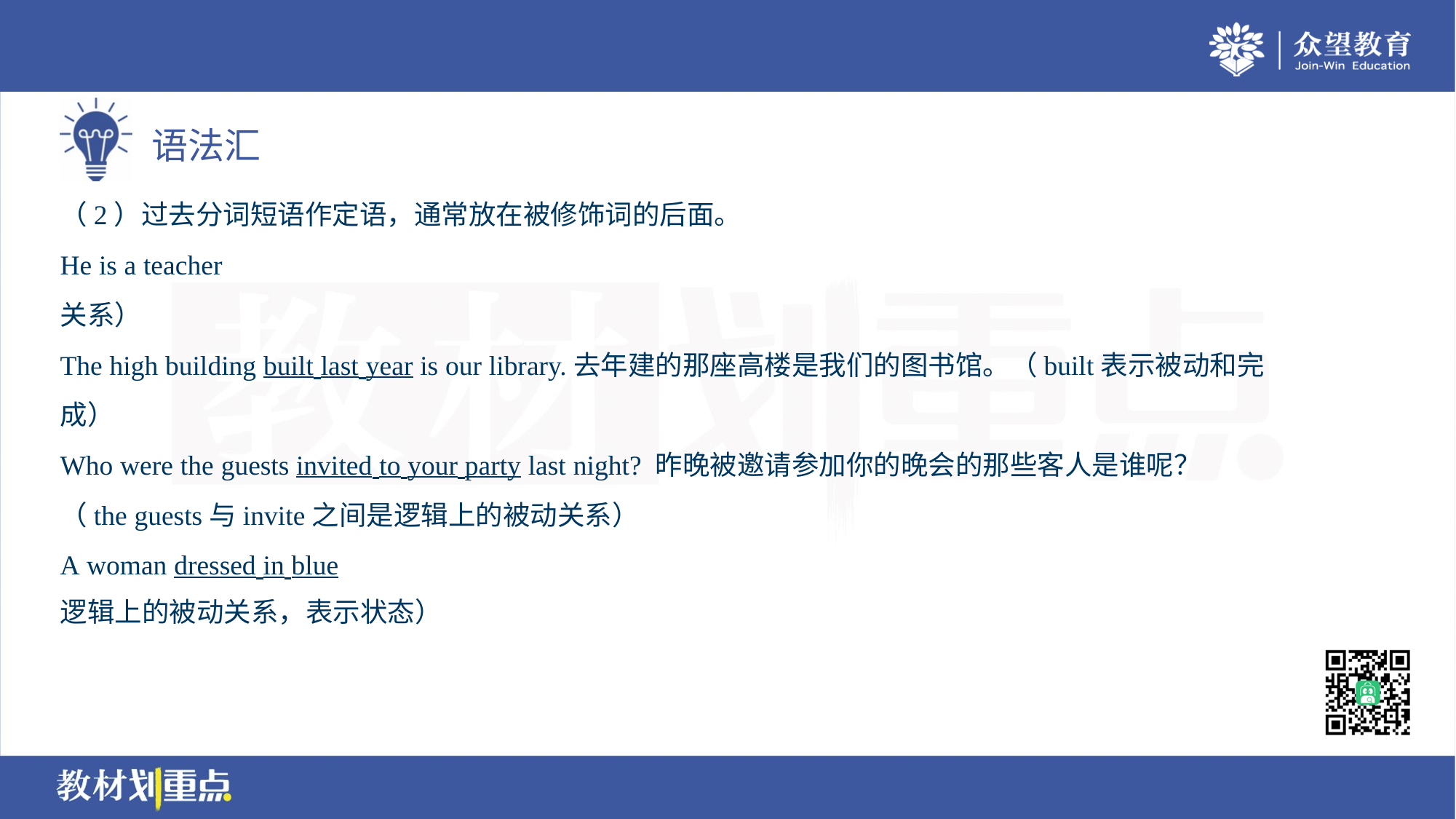

（2）过去分词短语作定语，通常放在被修饰词的后面。
He is a teacher. .respected by all.他是一位受所有人尊敬的老师。（teacher 和respect之间是逻辑上的被动
关系）
The high building built last year is our library.去年建的那座高楼是我们的图书馆。（built表示被动和完
成）
Who were the guests invited to your party last night? 昨晚被邀请参加你的晚会的那些客人是谁呢？
（the guests与invite之间是逻辑上的被动关系）
A woman dressed in blue. .came into the room.一位穿蓝衣服的女士走进屋来。（A woman与dress之间是
逻辑上的被动关系，表示状态）